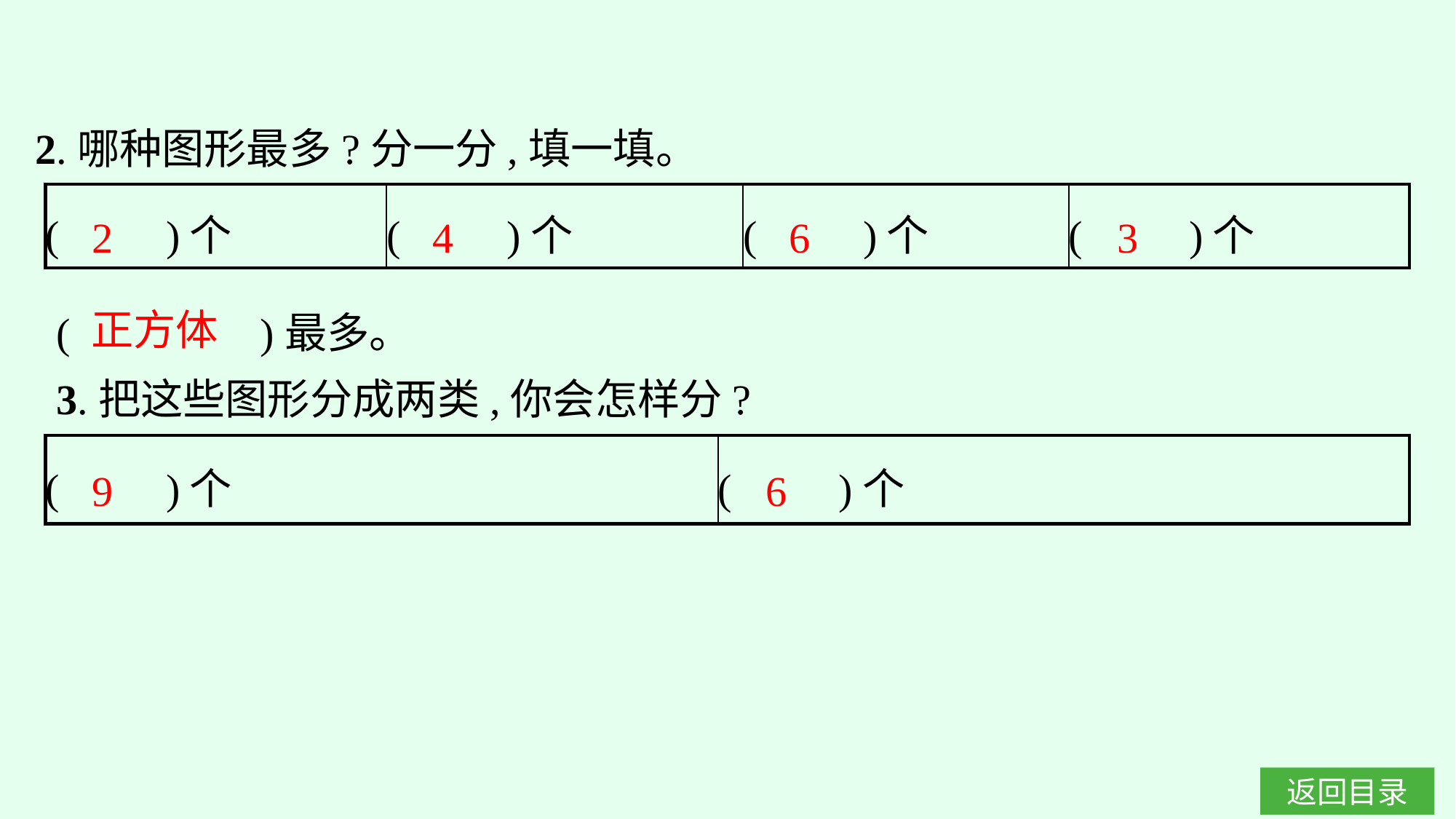

2.哪种图形最多?分一分,填一填。
| (　　)个 | (　　)个 | (　　)个 | (　　)个 |
| --- | --- | --- | --- |
2
4
6
3
(　　　　)最多。
3.把这些图形分成两类,你会怎样分?
正方体
| (　　)个 | (　　)个 |
| --- | --- |
9
6